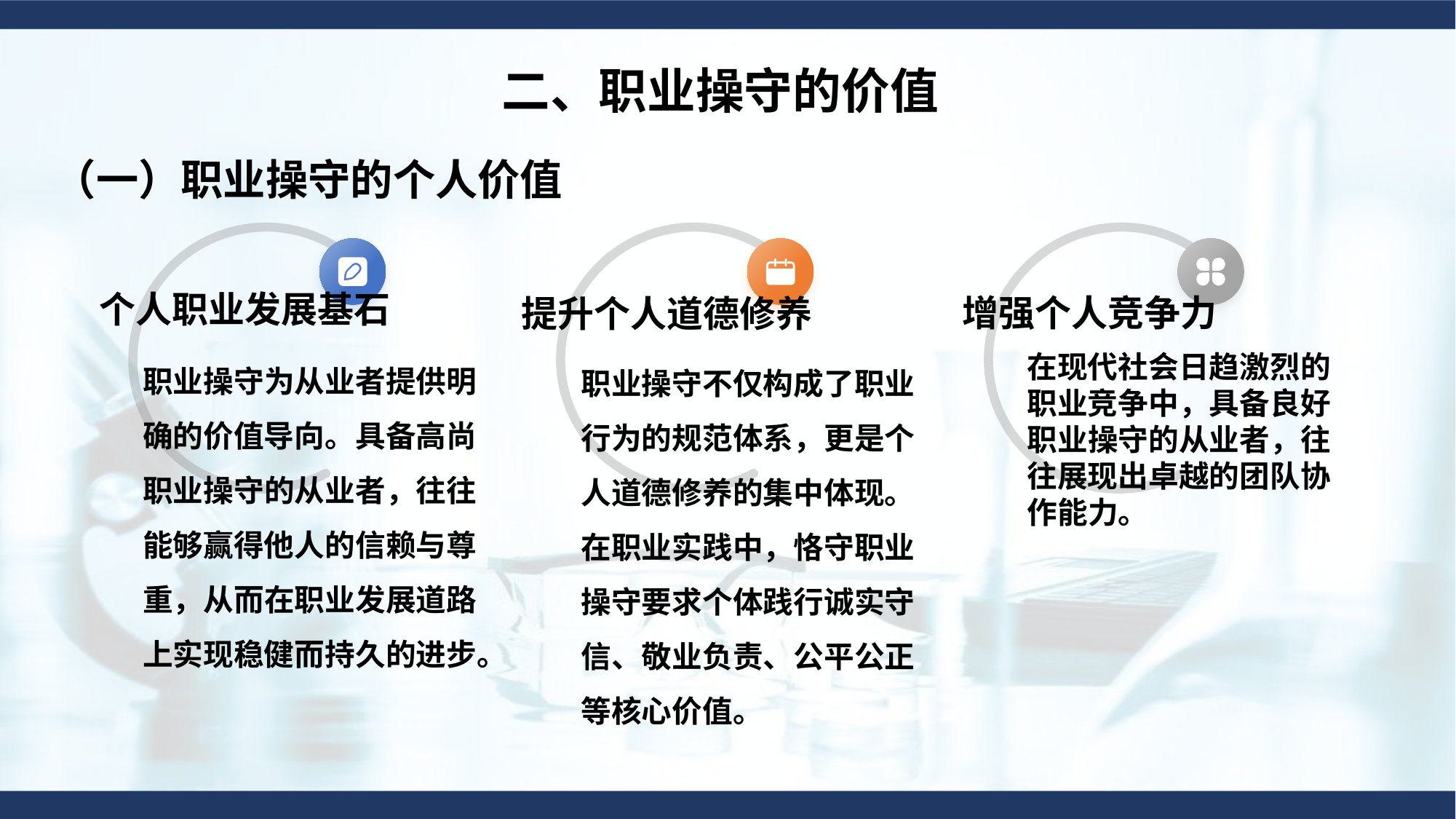

二、职业操守的价值
（一）职业操守的个人价值

个人职业发展基石
增强个人竞争力
提升个人道德修养
职业操守为从业者提供明确的价值导向。具备高尚职业操守的从业者，往往能够赢得他人的信赖与尊重，从而在职业发展道路上实现稳健而持久的进步。
职业操守不仅构成了职业行为的规范体系，更是个人道德修养的集中体现。在职业实践中，恪守职业操守要求个体践行诚实守信、敬业负责、公平公正等核心价值。
在现代社会日趋激烈的职业竞争中，具备良好职业操守的从业者，往往展现出卓越的团队协作能力。